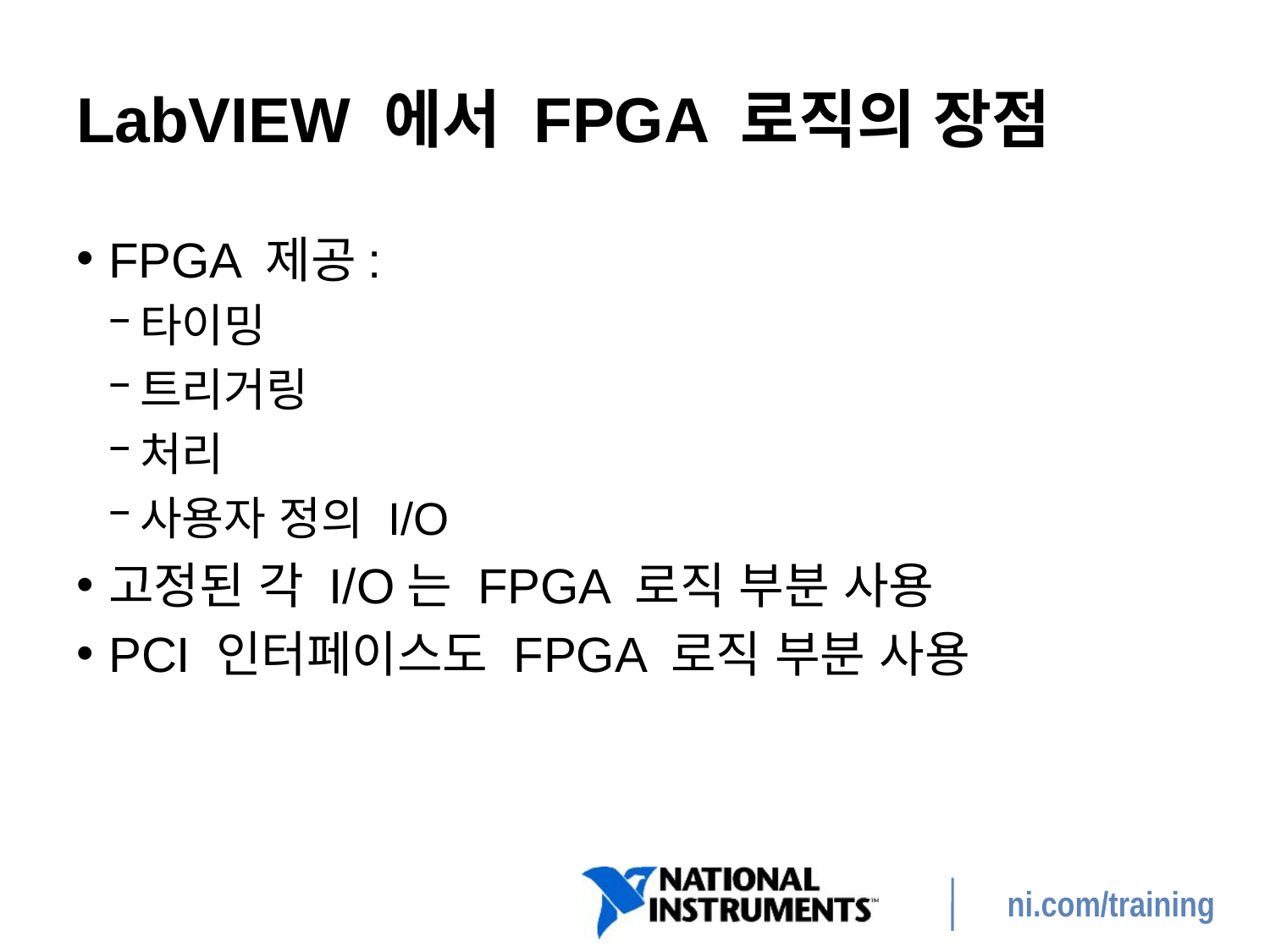

# LabVIEW 에서 FPGA 로직의 장점
FPGA 제공:
타이밍
트리거링
처리
사용자 정의 I/O
고정된 각 I/O는 FPGA 로직 부분 사용
PCI 인터페이스도 FPGA 로직 부분 사용